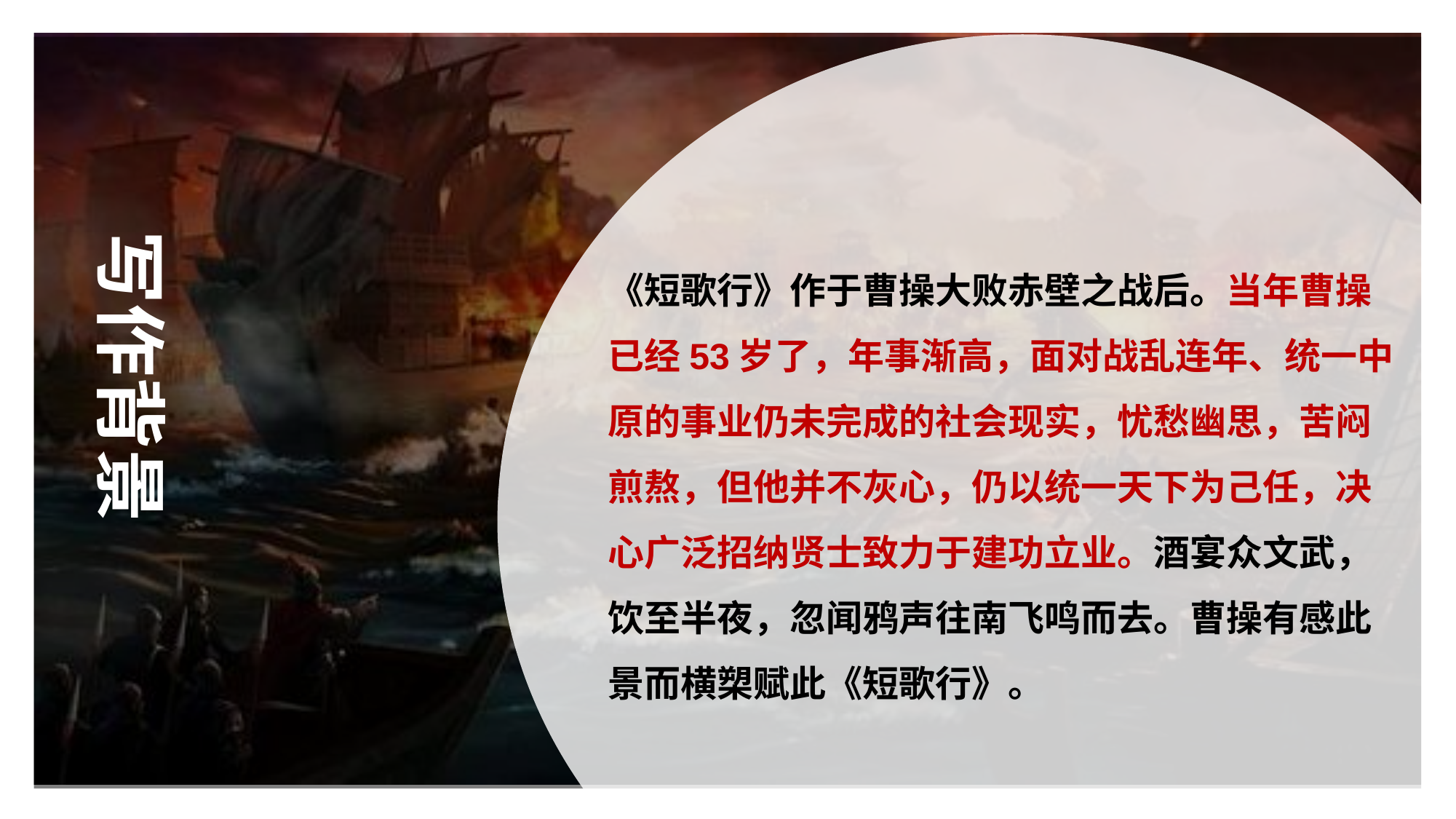

写作背景

《短歌行》作于曹操大败赤壁之战后。当年曹操已经53岁了，年事渐高，面对战乱连年、统一中原的事业仍未完成的社会现实，忧愁幽思，苦闷煎熬，但他并不灰心，仍以统一天下为己任，决心广泛招纳贤士致力于建功立业。酒宴众文武，饮至半夜，忽闻鸦声往南飞鸣而去。曹操有感此景而横槊赋此《短歌行》。